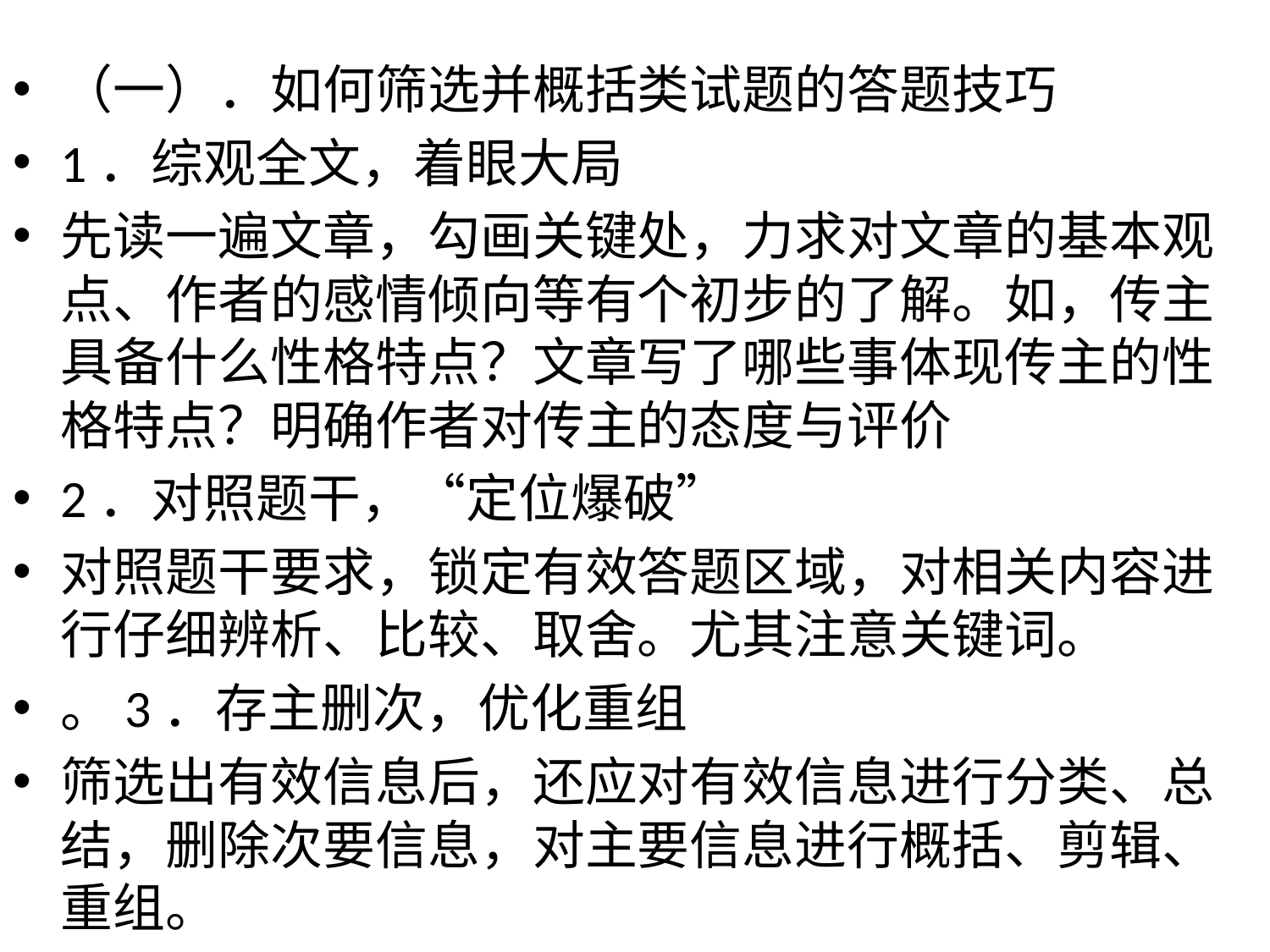

（一）．如何筛选并概括类试题的答题技巧
1．综观全文，着眼大局
先读一遍文章，勾画关键处，力求对文章的基本观点、作者的感情倾向等有个初步的了解。如，传主具备什么性格特点？文章写了哪些事体现传主的性格特点？明确作者对传主的态度与评价
2．对照题干，“定位爆破”
对照题干要求，锁定有效答题区域，对相关内容进行仔细辨析、比较、取舍。尤其注意关键词。
。3．存主删次，优化重组
筛选出有效信息后，还应对有效信息进行分类、总结，删除次要信息，对主要信息进行概括、剪辑、重组。